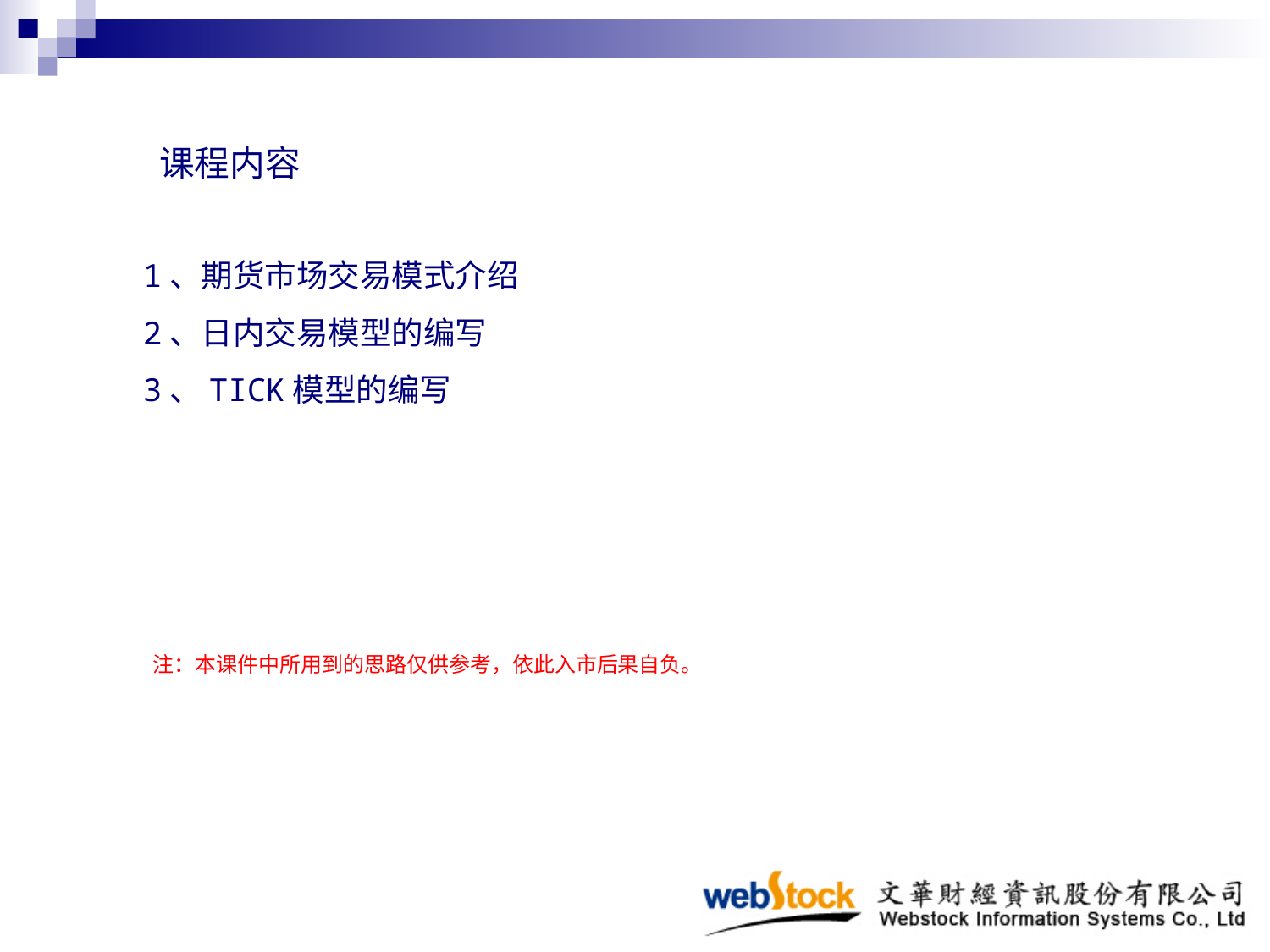

课程内容
1、期货市场交易模式介绍
2、日内交易模型的编写
3、TICK模型的编写
 注：本课件中所用到的思路仅供参考，依此入市后果自负。